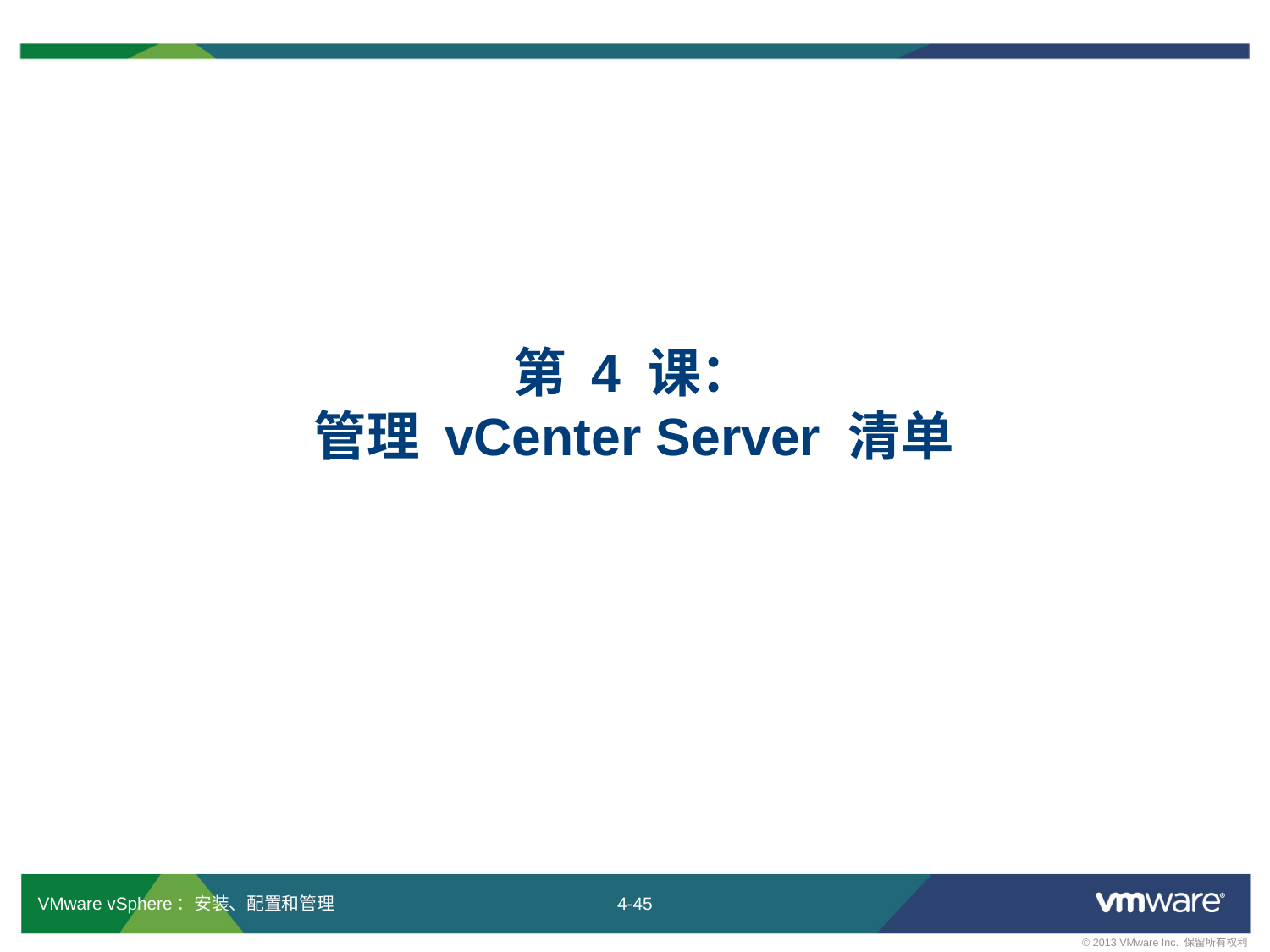

# 第 4 课： 管理 vCenter Server 清单